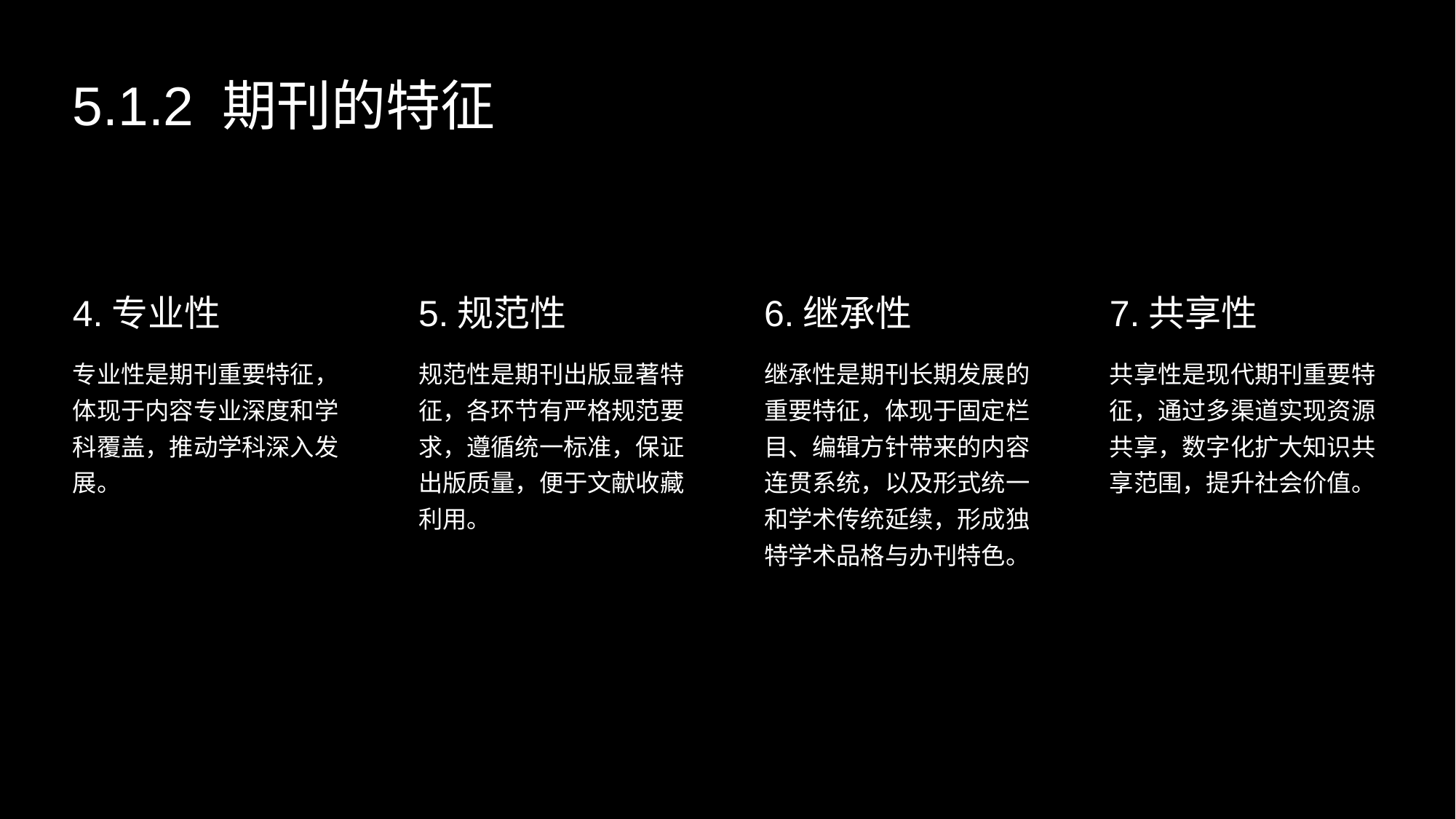

5.1.2 期刊的特征
4.专业性
5.规范性
6.继承性
7.共享性
专业性是期刊重要特征，体现于内容专业深度和学科覆盖，推动学科深入发展。
规范性是期刊出版显著特征，各环节有严格规范要求，遵循统一标准，保证出版质量，便于文献收藏利用。
继承性是期刊长期发展的重要特征，体现于固定栏目、编辑方针带来的内容连贯系统，以及形式统一和学术传统延续，形成独特学术品格与办刊特色。
共享性是现代期刊重要特征，通过多渠道实现资源共享，数字化扩大知识共享范围，提升社会价值。